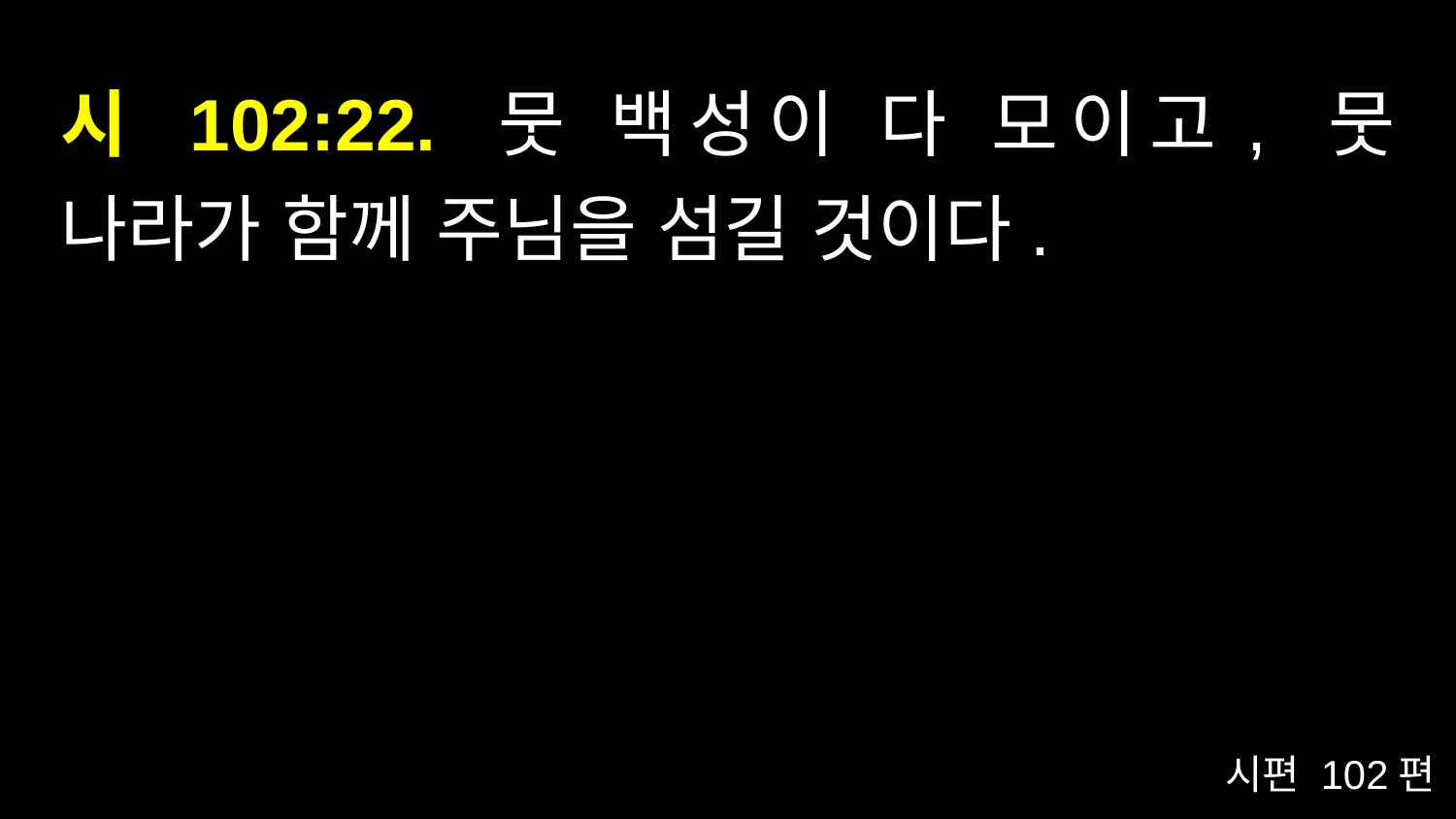

# 시 102:22. 뭇 백성이 다 모이고, 뭇 나라가 함께 주님을 섬길 것이다.
시편 102편